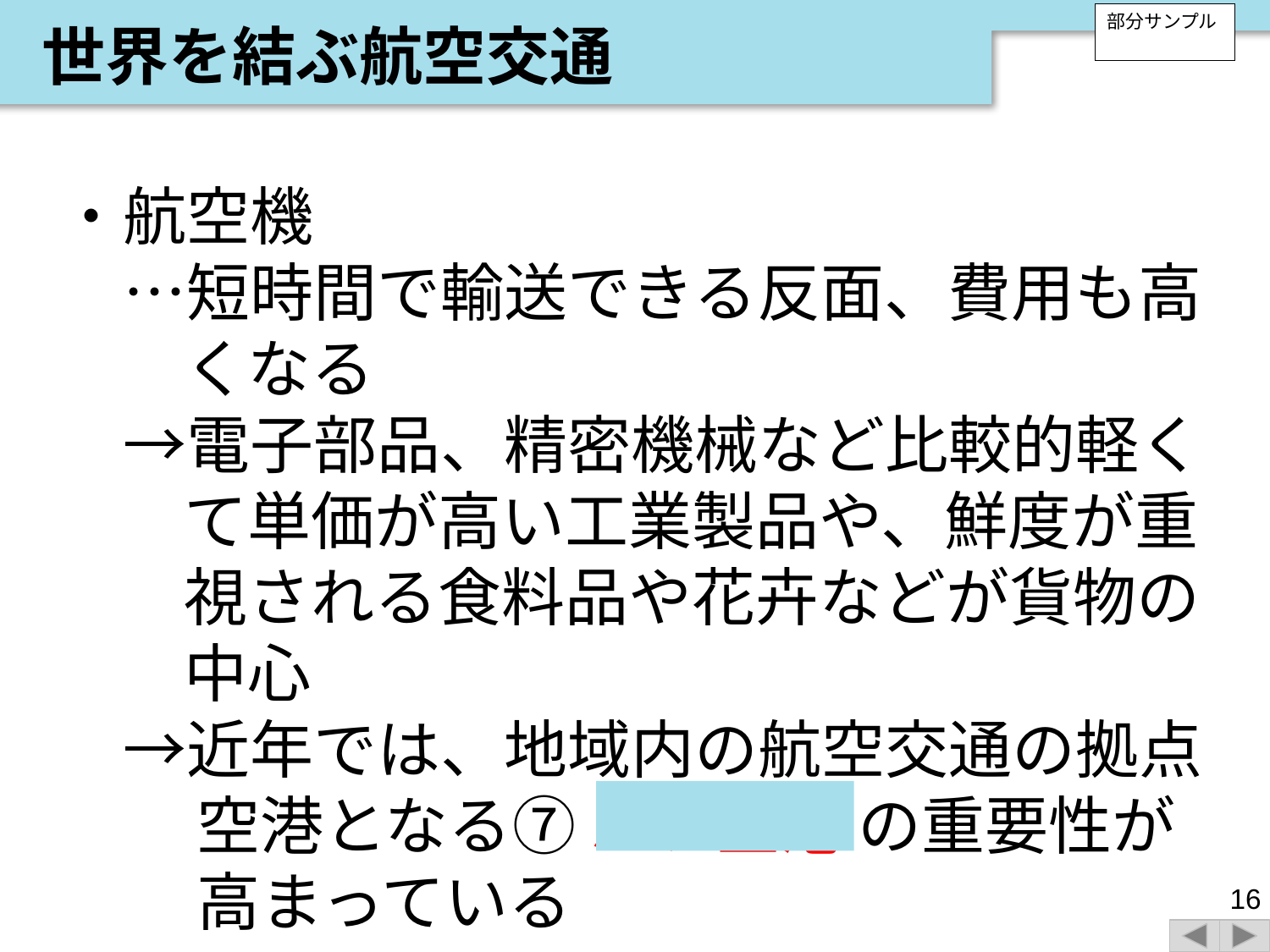

世界を結ぶ航空交通
部分サンプル
・航空機
　…短時間で輸送できる反面、費用も高くなる
　→電子部品、精密機械など比較的軽くて単価が高い工業製品や、鮮度が重視される食料品や花卉などが貨物の中心
　→近年では、地域内の航空交通の拠点空港となる⑦ ハブ空港 の重要性が高まっている

16